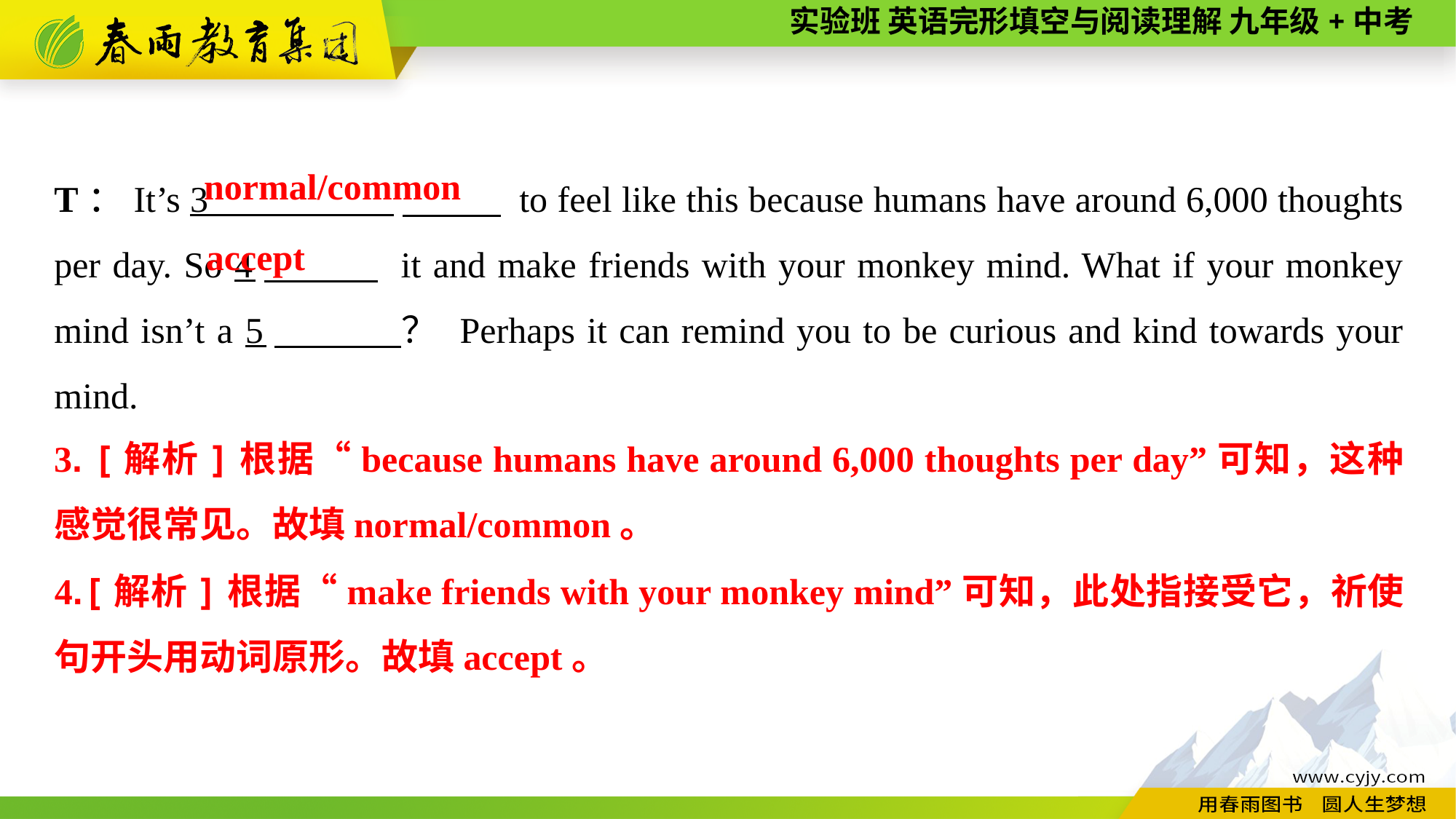

T：It’s 3                   　        to feel like this because humans have around 6,000 thoughts per day. So 4　        it and make friends with your monkey mind. What if your monkey mind isn’t a 5　        ？ Perhaps it can remind you to be curious and kind towards your mind.
normal/common
accept
3. [解析]根据“because humans have around 6,000 thoughts per day”可知，这种感觉很常见。故填normal/common。
4.[解析]根据“make friends with your monkey mind”可知，此处指接受它，祈使句开头用动词原形。故填accept。